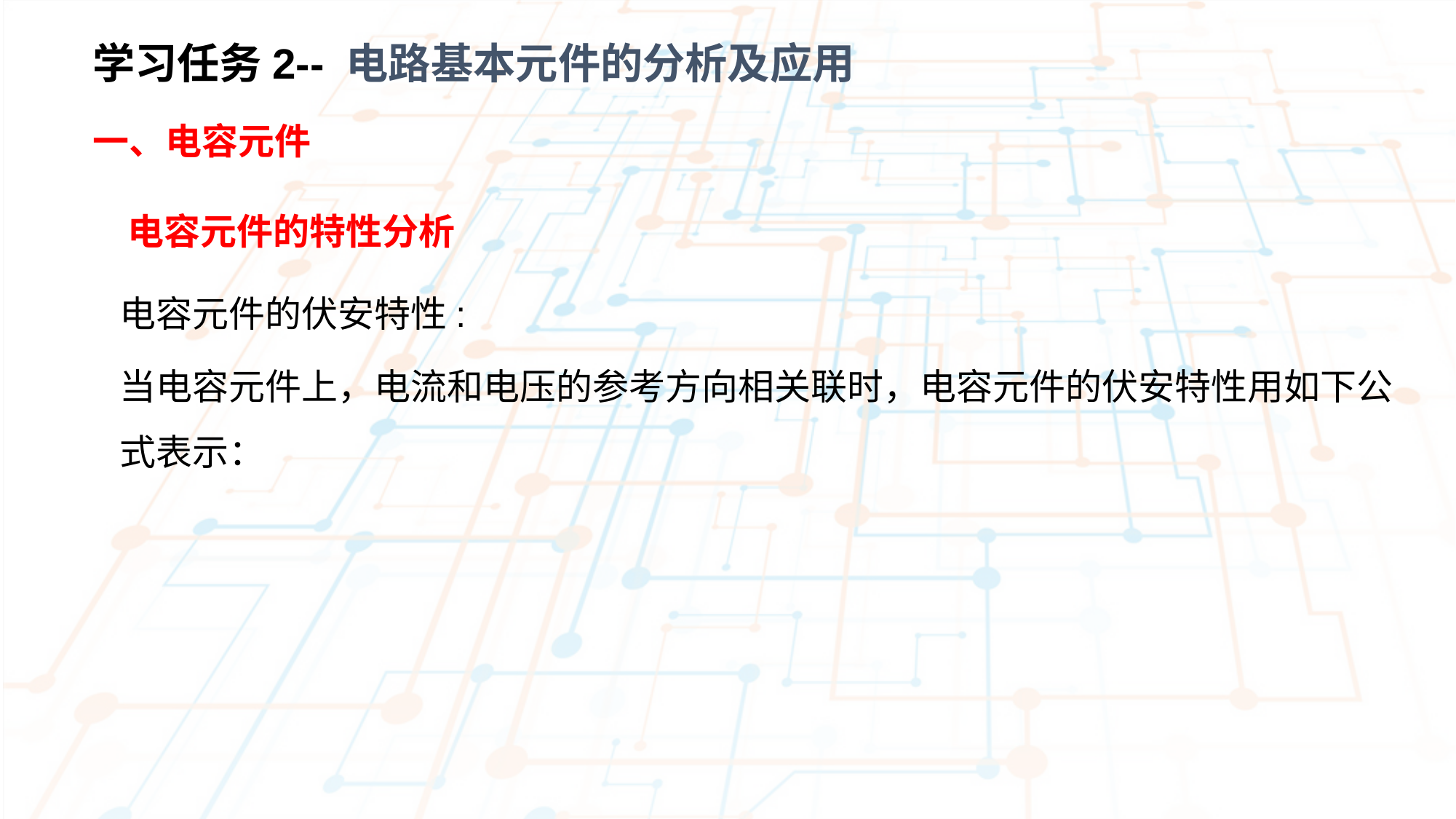

学习任务2-- 电路基本元件的分析及应用
一、电容元件

 电容元件的特性分析

电容元件的伏安特性:
当电容元件上，电流和电压的参考方向相关联时，电容元件的伏安特性用如下公式表示：